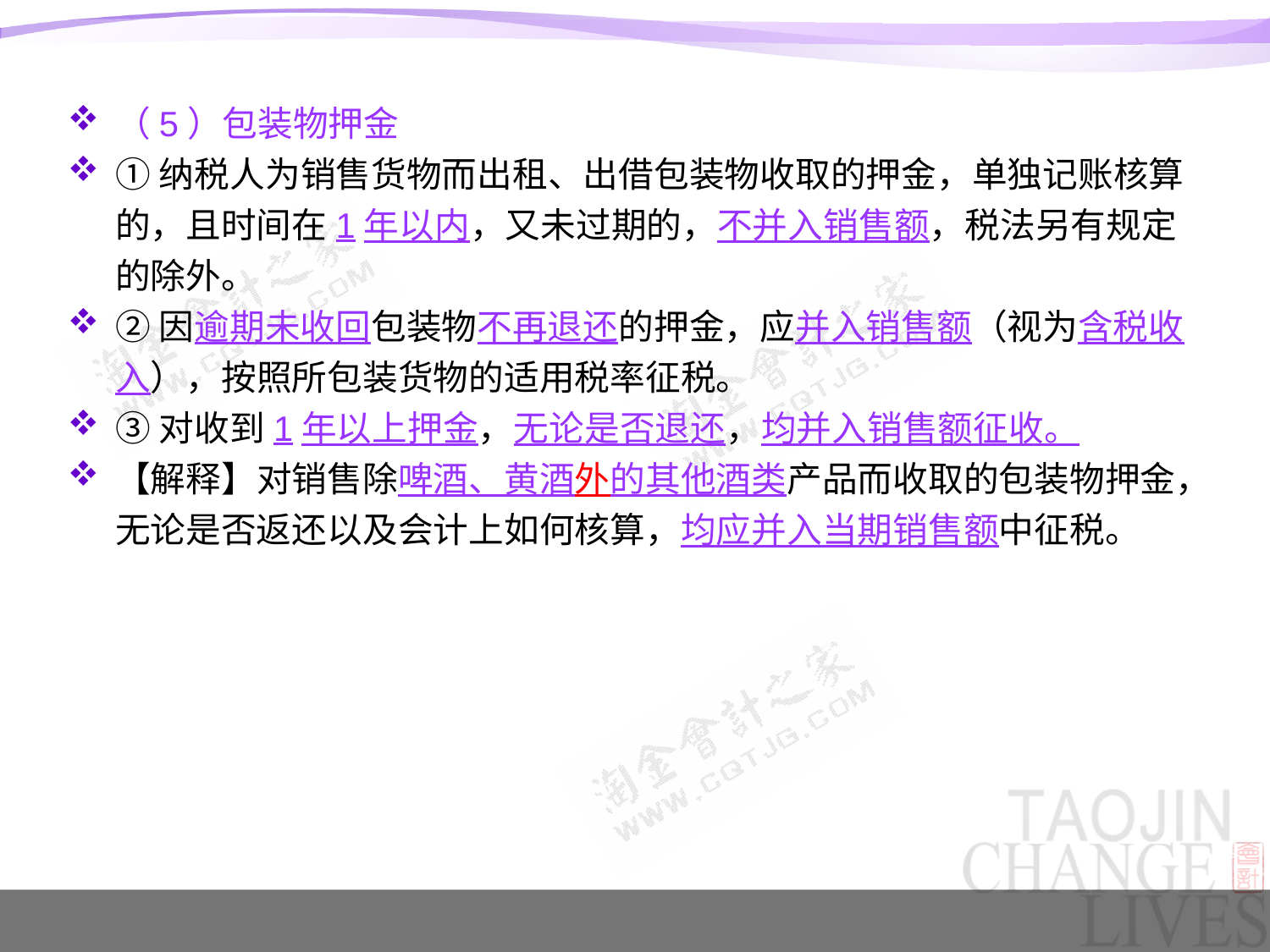

#
（5）包装物押金
①纳税人为销售货物而出租、出借包装物收取的押金，单独记账核算的，且时间在1年以内，又未过期的，不并入销售额，税法另有规定的除外。
②因逾期未收回包装物不再退还的押金，应并入销售额（视为含税收入），按照所包装货物的适用税率征税。
③对收到1年以上押金，无论是否退还，均并入销售额征收。
【解释】对销售除啤酒、黄酒外的其他酒类产品而收取的包装物押金，无论是否返还以及会计上如何核算，均应并入当期销售额中征税。